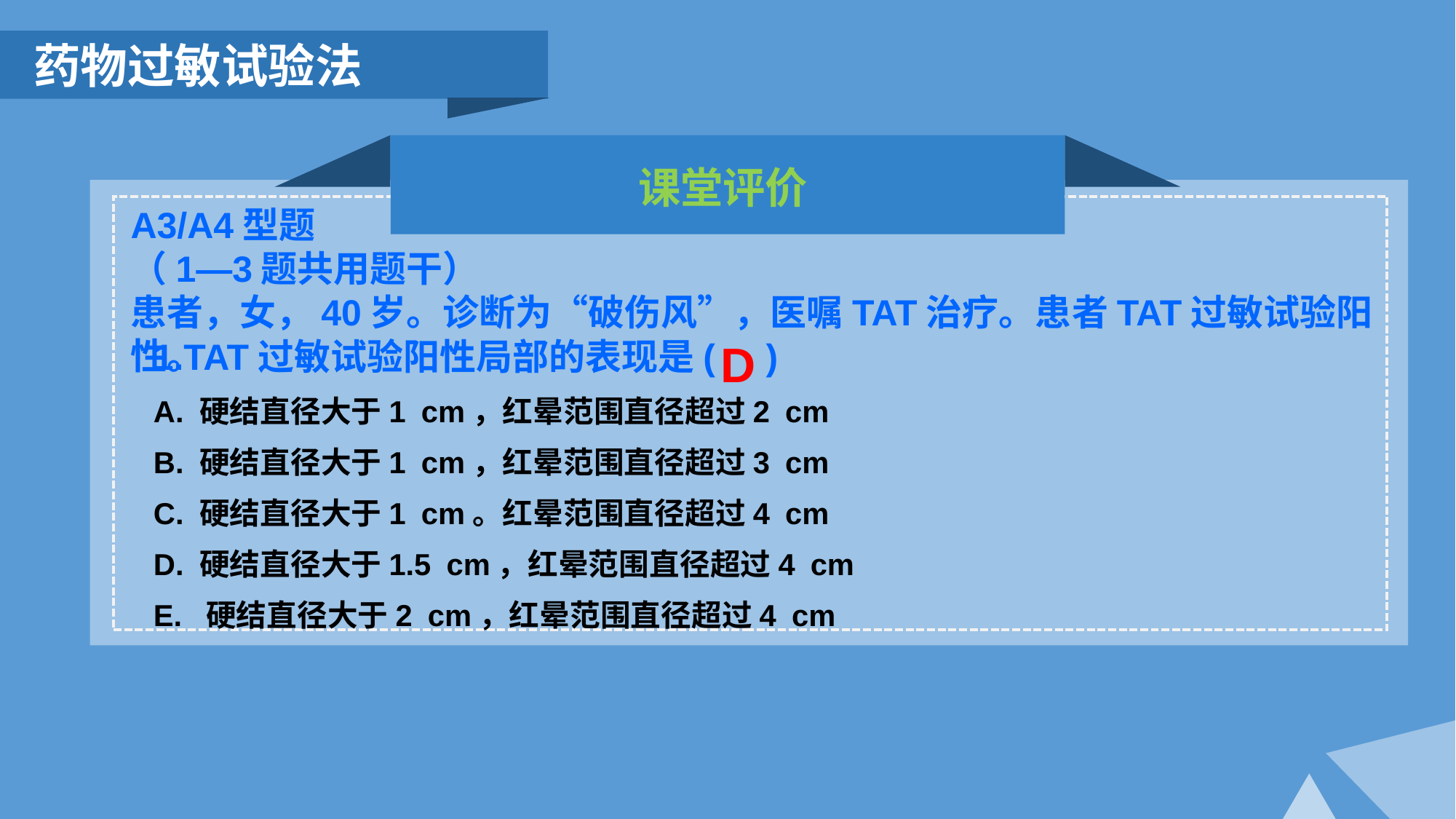

药物过敏试验法

课堂评价

A3/A4型题
（1—3题共用题干）
患者，女，40岁。诊断为“破伤风”，医嘱TAT治疗。患者TAT过敏试验阳性。
D
1.TAT过敏试验阳性局部的表现是(     )
A. 硬结直径大于1 cm，红晕范围直径超过2 cm
B. 硬结直径大于1 cm，红晕范围直径超过3 cm
C. 硬结直径大于1 cm。红晕范围直径超过4 cm
D. 硬结直径大于1.5 cm，红晕范围直径超过4 cm
E.  硬结直径大于2 cm，红晕范围直径超过4 cm